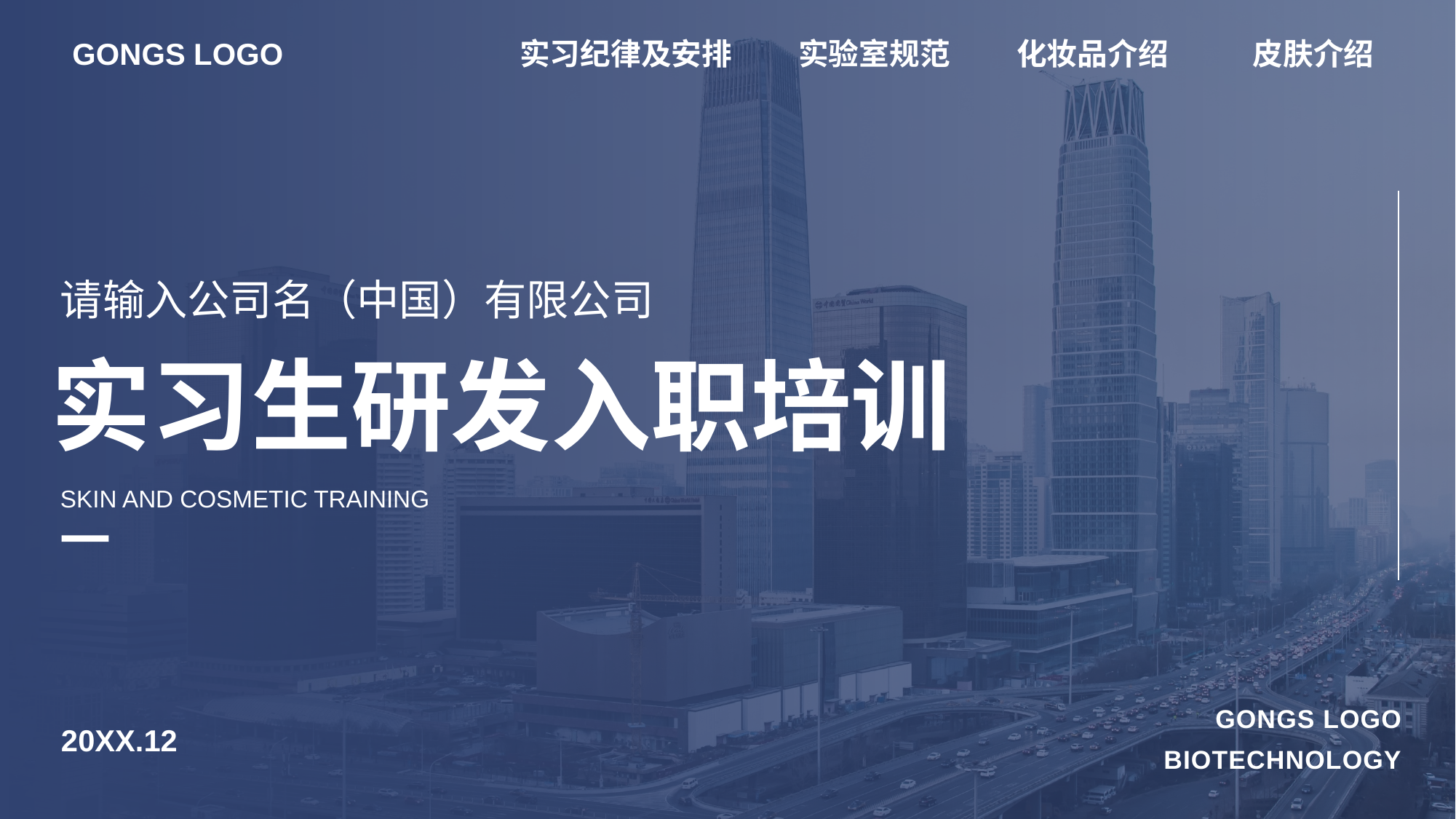

gongs logo
实习纪律及安排
实验室规范
化妆品介绍
皮肤介绍
请输入公司名（中国）有限公司
实习生研发入职培训
Skin and cosmetic training

GONGS LOGO
20XX.12
BIOTECHNOLOGY